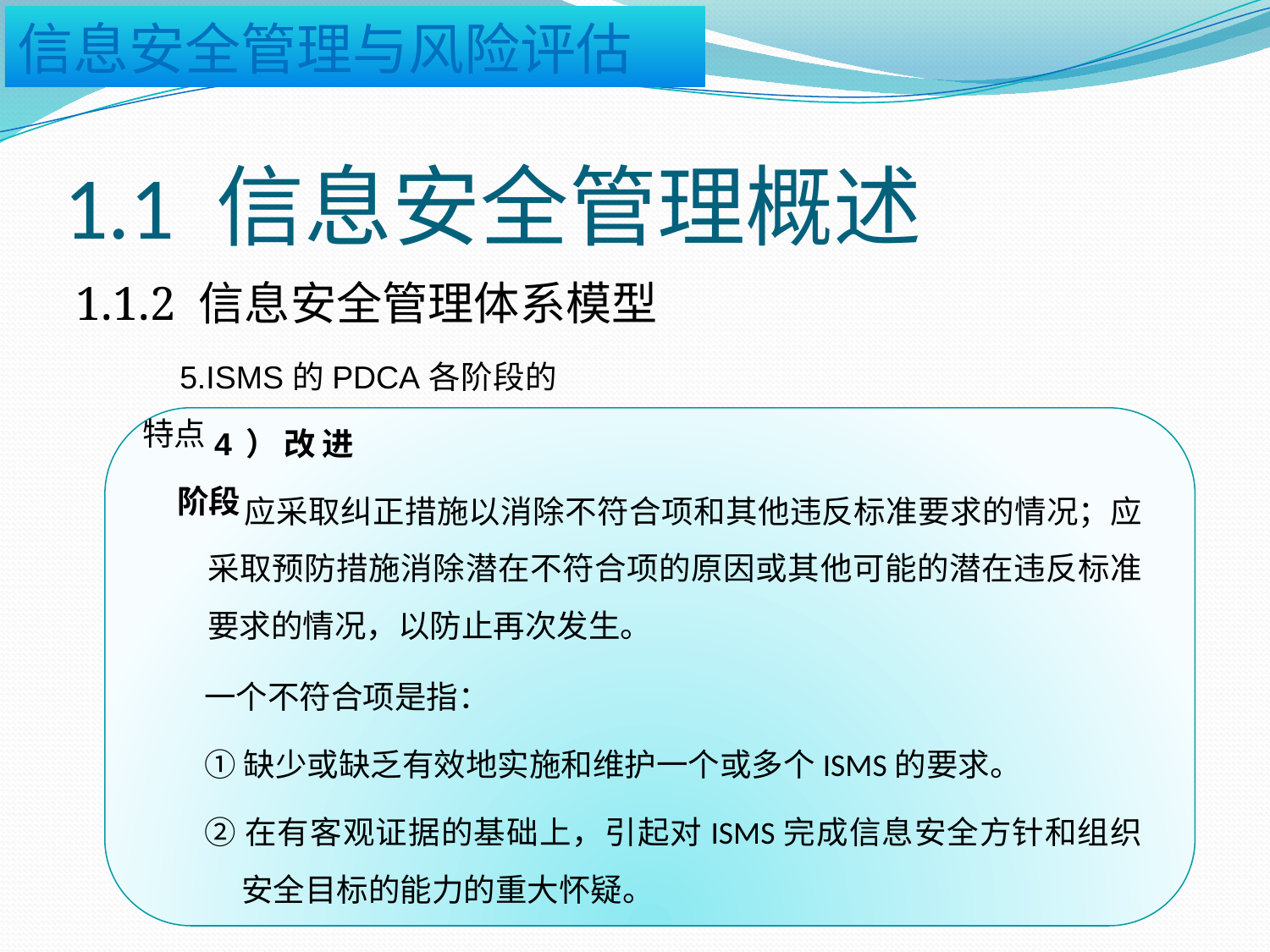

# 1.1 信息安全管理概述
1.1.2 信息安全管理体系模型
5.ISMS的PDCA各阶段的特点
4）改进阶段

应采取纠正措施以消除不符合项和其他违反标准要求的情况；应采取预防措施消除潜在不符合项的原因或其他可能的潜在违反标准要求的情况，以防止再次发生。
一个不符合项是指：
①缺少或缺乏有效地实施和维护一个或多个ISMS的要求。
②在有客观证据的基础上，引起对ISMS完成信息安全方针和组织安全目标的能力的重大怀疑。